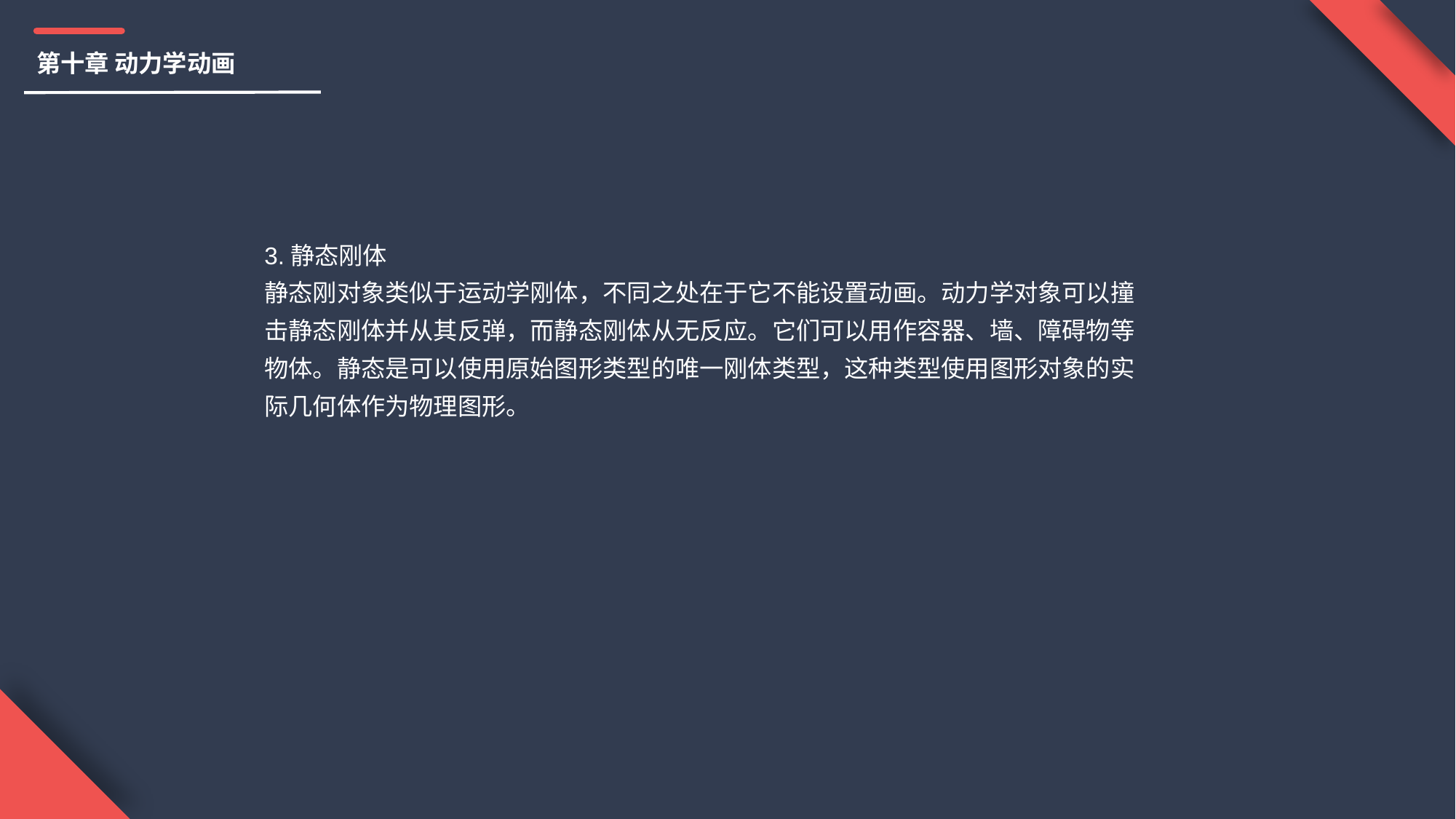

第十章 动力学动画
3.静态刚体
静态刚对象类似于运动学刚体，不同之处在于它不能设置动画。动力学对象可以撞击静态刚体并从其反弹，而静态刚体从无反应。它们可以用作容器、墙、障碍物等物体。静态是可以使用原始图形类型的唯一刚体类型，这种类型使用图形对象的实际几何体作为物理图形。